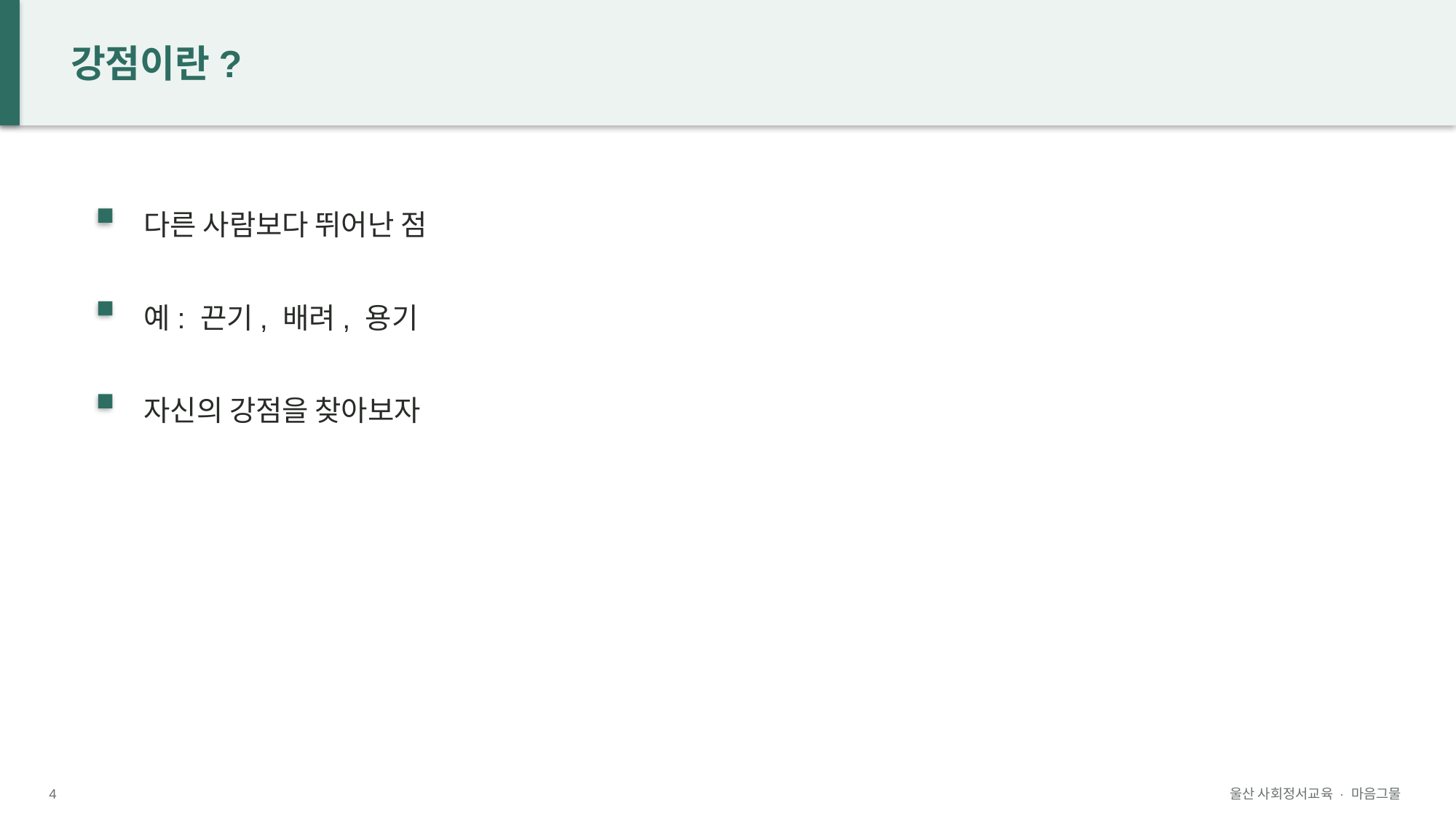

강점이란?
다른 사람보다 뛰어난 점

예: 끈기, 배려, 용기

자신의 강점을 찾아보자

4
울산 사회정서교육 · 마음그물